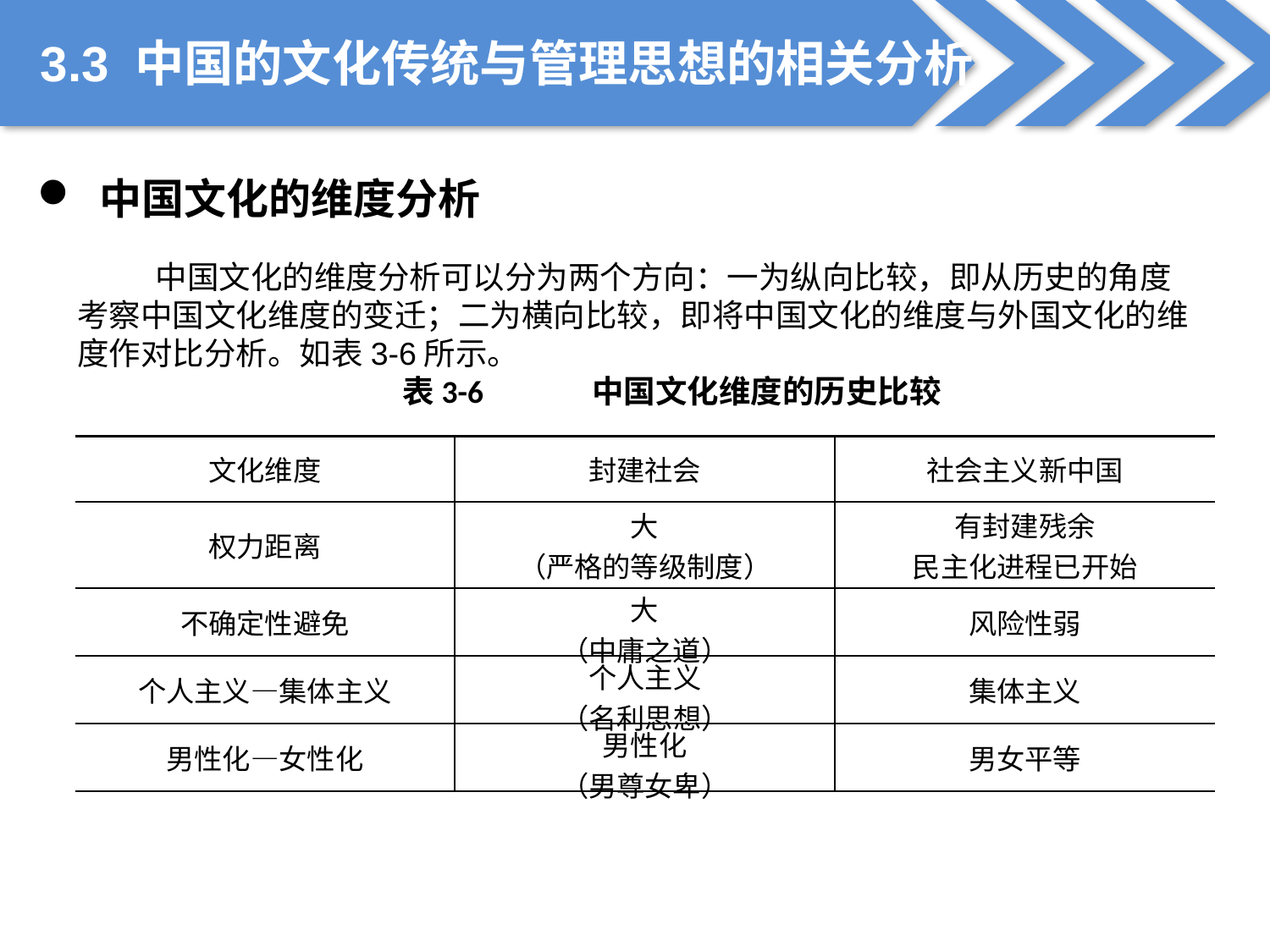

3.3 中国的文化传统与管理思想的相关分析
 中国文化的维度分析
 中国文化的维度分析可以分为两个方向：一为纵向比较，即从历史的角度考察中国文化维度的变迁；二为横向比较，即将中国文化的维度与外国文化的维度作对比分析。如表3-6所示。
表3-6              中国文化维度的历史比较
| 文化维度 | 封建社会 | 社会主义新中国 |
| --- | --- | --- |
| 权力距离 | 大 （严格的等级制度） | 有封建残余 民主化进程已开始 |
| 不确定性避免 | 大 （中庸之道） | 风险性弱 |
| 个人主义—集体主义 | 个人主义 （名利思想） | 集体主义 |
| 男性化—女性化 | 男性化 （男尊女卑） | 男女平等 |